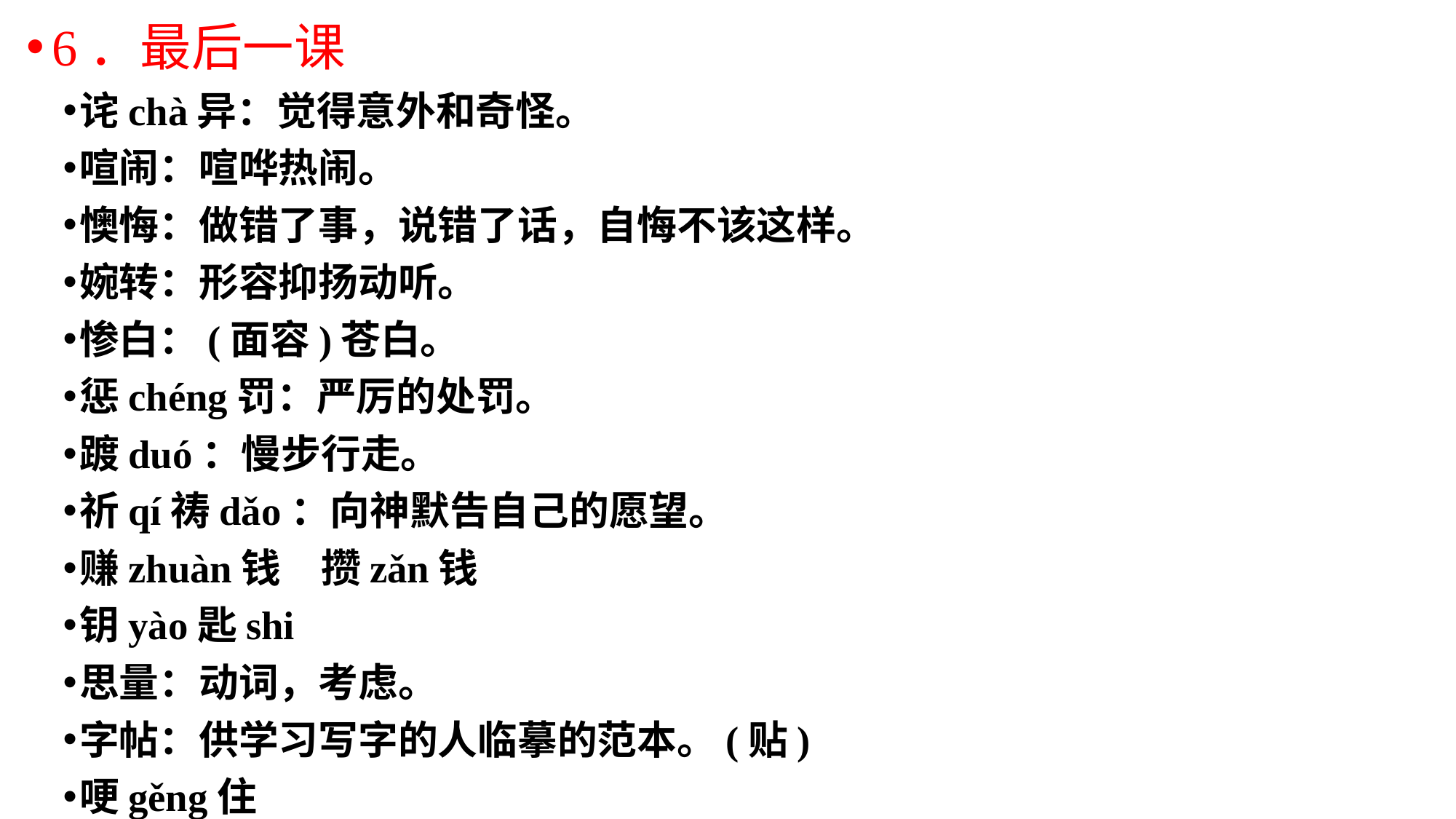

6．最后一课
诧chà异：觉得意外和奇怪。
喧闹：喧哗热闹。
懊悔：做错了事，说错了话，自悔不该这样。
婉转：形容抑扬动听。
惨白：(面容)苍白。
惩chéng罚：严厉的处罚。
踱duó：慢步行走。
祈qí祷dǎo：向神默告自己的愿望。
赚zhuàn钱　攒zǎn钱
钥yào匙shi
思量：动词，考虑。
字帖：供学习写字的人临摹的范本。(贴)
哽gěng住